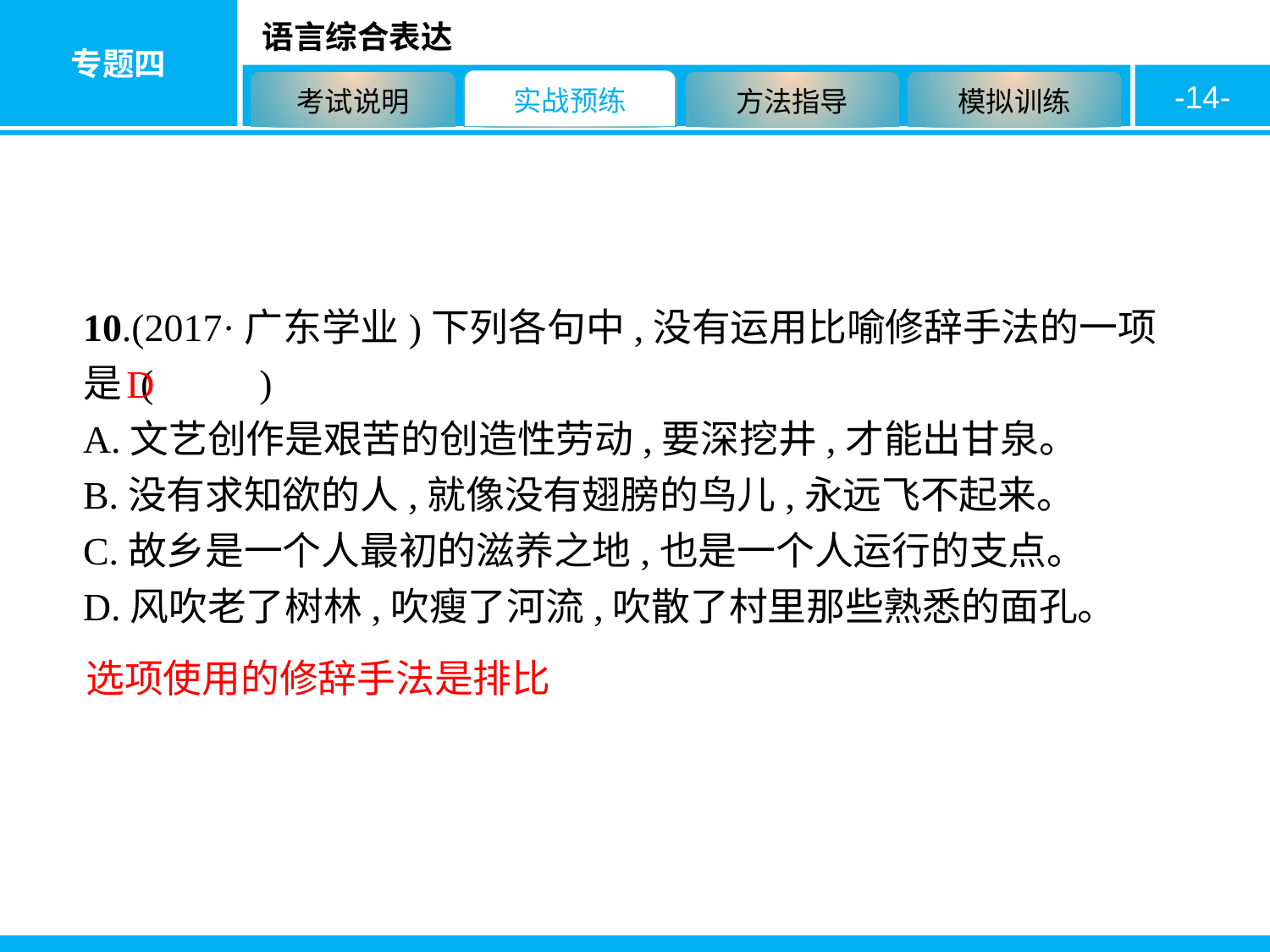

-14-
10.(2017·广东学业)下列各句中,没有运用比喻修辞手法的一项是 ( 　　)
A.文艺创作是艰苦的创造性劳动,要深挖井,才能出甘泉。
B.没有求知欲的人,就像没有翅膀的鸟儿,永远飞不起来。
C.故乡是一个人最初的滋养之地,也是一个人运行的支点。
D.风吹老了树林,吹瘦了河流,吹散了村里那些熟悉的面孔。
D
选项使用的修辞手法是排比